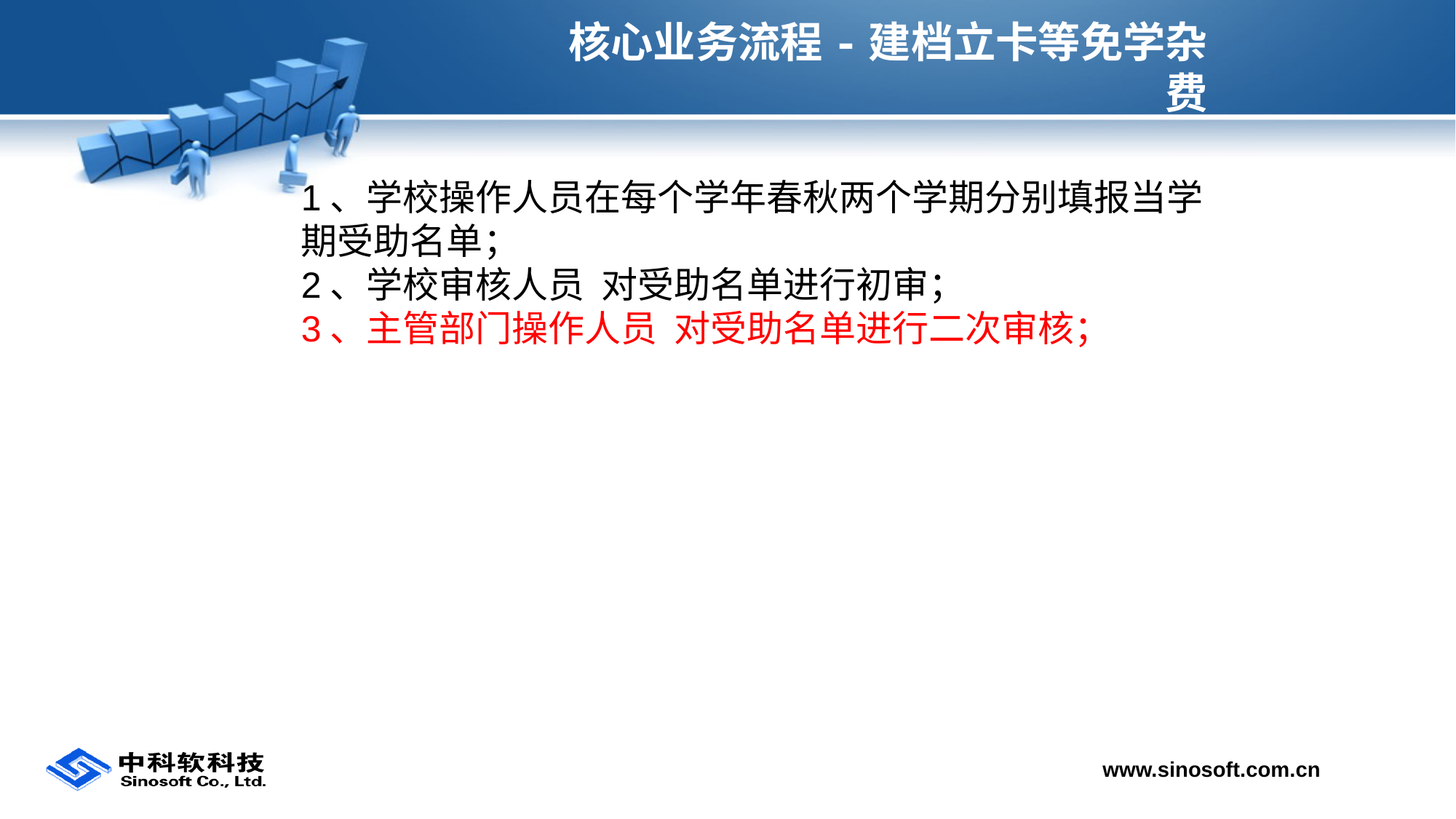

# 核心业务流程-建档立卡等免学杂费

1、学校操作人员在每个学年春秋两个学期分别填报当学期受助名单；
2、学校审核人员  对受助名单进行初审；
3、主管部门操作人员  对受助名单进行二次审核；